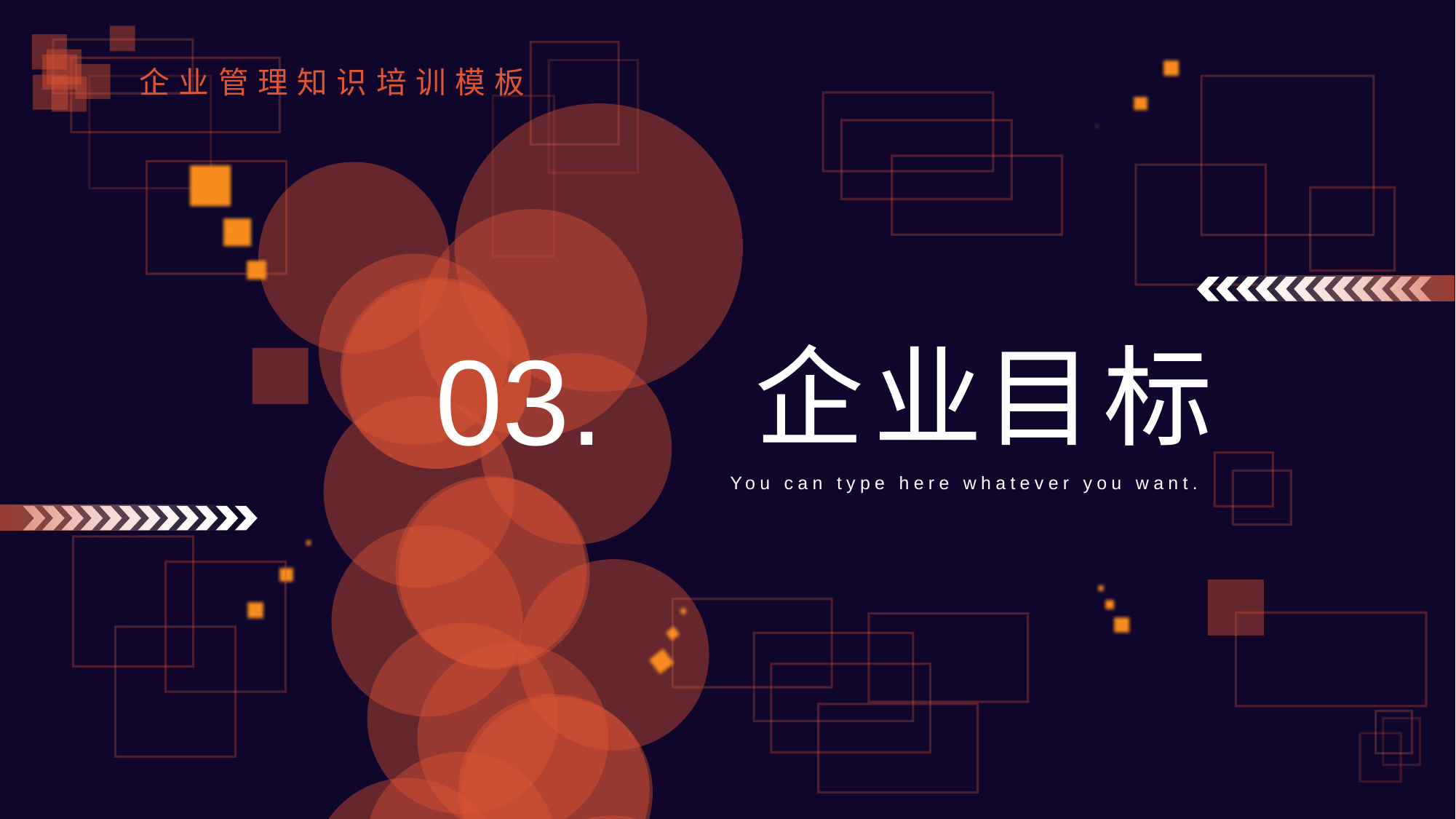

03.
企业
目标

You can type here whatever you want.